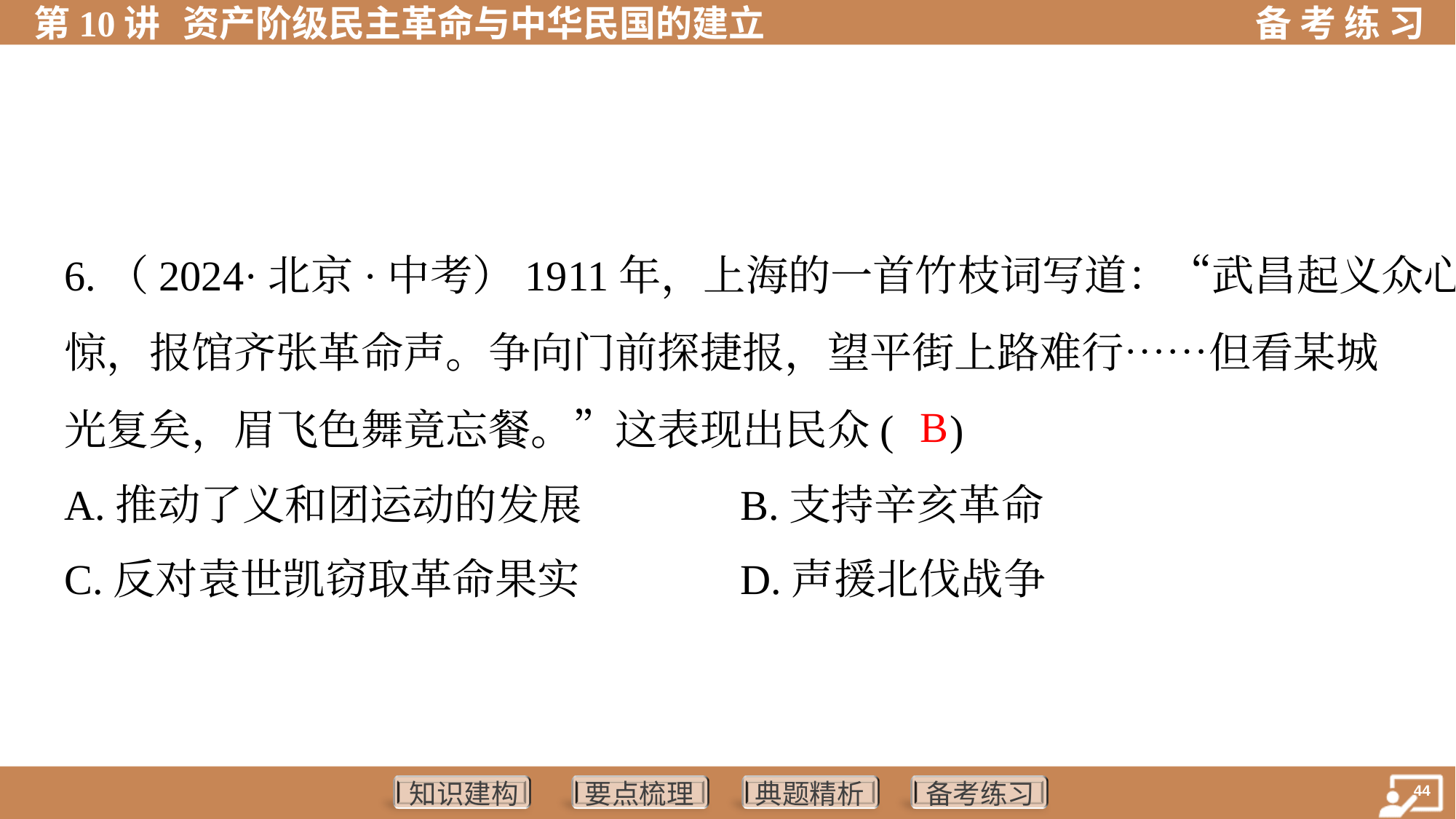

6.（2024·北京·中考）1911年，上海的一首竹枝词写道：“武昌起义众心
惊，报馆齐张革命声。争向门前探捷报，望平街上路难行……但看某城
光复矣，眉飞色舞竟忘餐。”这表现出民众(     )
B
A.推动了义和团运动的发展	B.支持辛亥革命
C.反对袁世凯窃取革命果实	D.声援北伐战争